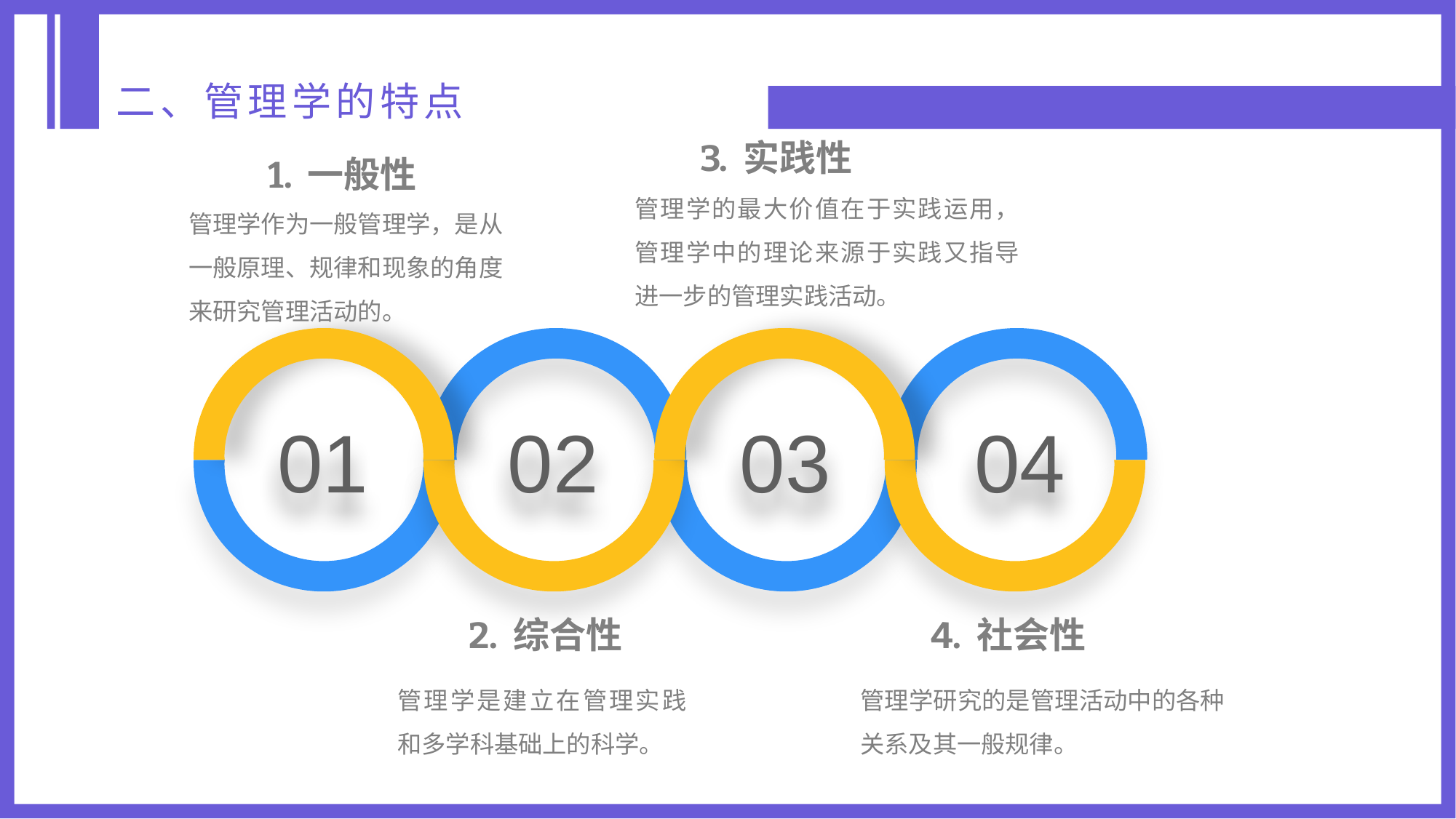

二、管理学的特点
3. 实践性
管理学的最大价值在于实践运用，管理学中的理论来源于实践又指导进一步的管理实践活动。
1. 一般性
管理学作为一般管理学，是从一般原理、规律和现象的角度来研究管理活动的。

01
02
03
04

2. 综合性
管理学是建立在管理实践和多学科基础上的科学。
4. 社会性
管理学研究的是管理活动中的各种关系及其一般规律。